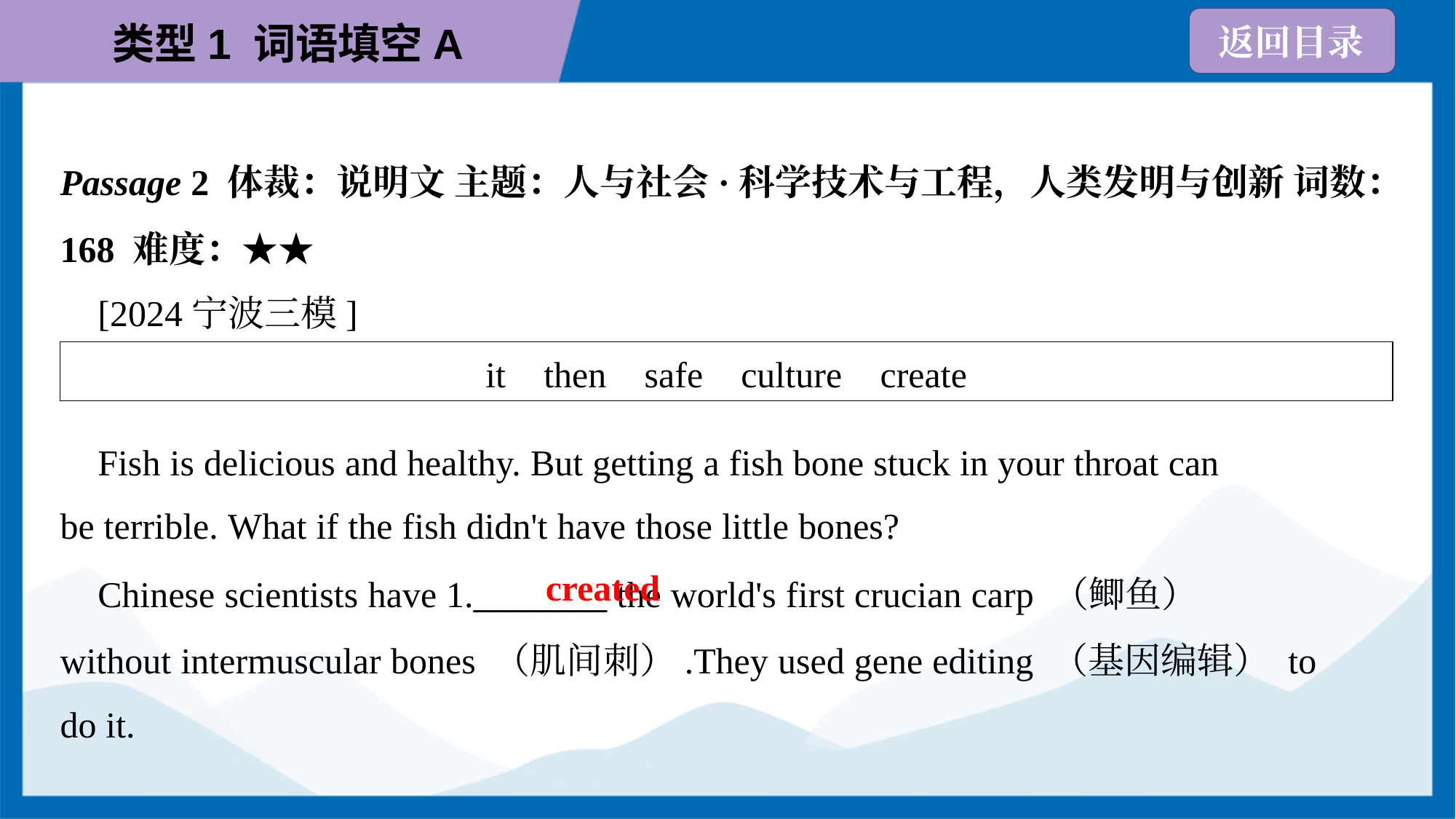

Passage 2 体裁：说明文 主题：人与社会·科学技术与工程，人类发明与创新 词数：
168 难度：★★
    [2024宁波三模]
| it then safe culture create |
| --- |
    Fish is delicious and healthy. But getting a fish bone stuck in your throat can
be terrible. What if the fish didn't have those little bones?
created
    Chinese scientists have 1.________ the world's first crucian carp （鲫鱼）
without intermuscular bones （肌间刺）.They used gene editing （基因编辑） to
do it.